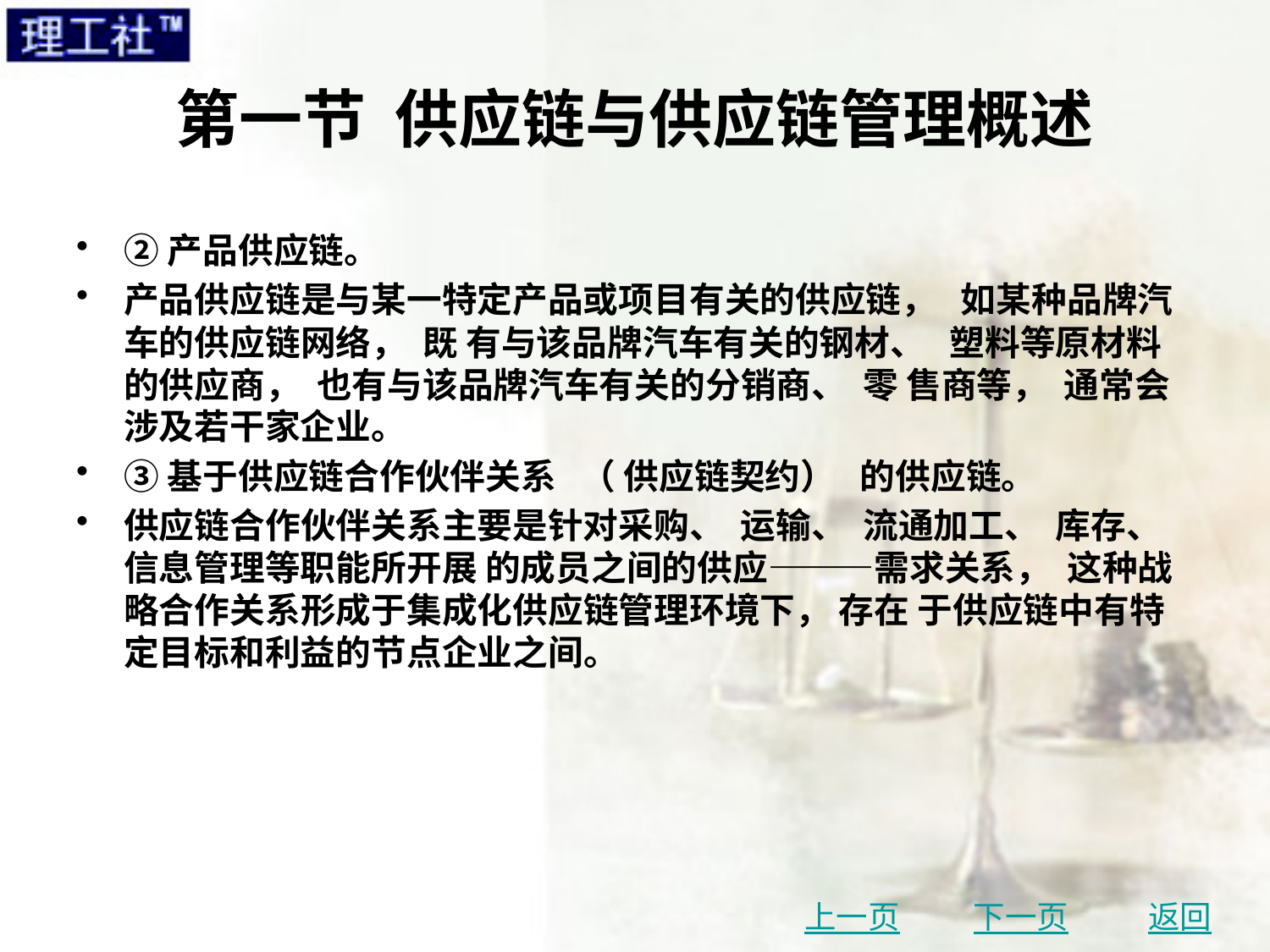

# 第一节  供应链与供应链管理概述
②产品供应链。
产品供应链是与某一特定产品或项目有关的供应链，   如某种品牌汽车的供应链网络，  既 有与该品牌汽车有关的钢材、   塑料等原材料的供应商，  也有与该品牌汽车有关的分销商、  零 售商等，  通常会涉及若干家企业。
③基于供应链合作伙伴关系   （ 供应链契约）   的供应链。
供应链合作伙伴关系主要是针对采购、  运输、  流通加工、  库存、  信息管理等职能所开展 的成员之间的供应———需求关系，  这种战略合作关系形成于集成化供应链管理环境下， 存在 于供应链中有特定目标和利益的节点企业之间。
上一页
下一页
返回